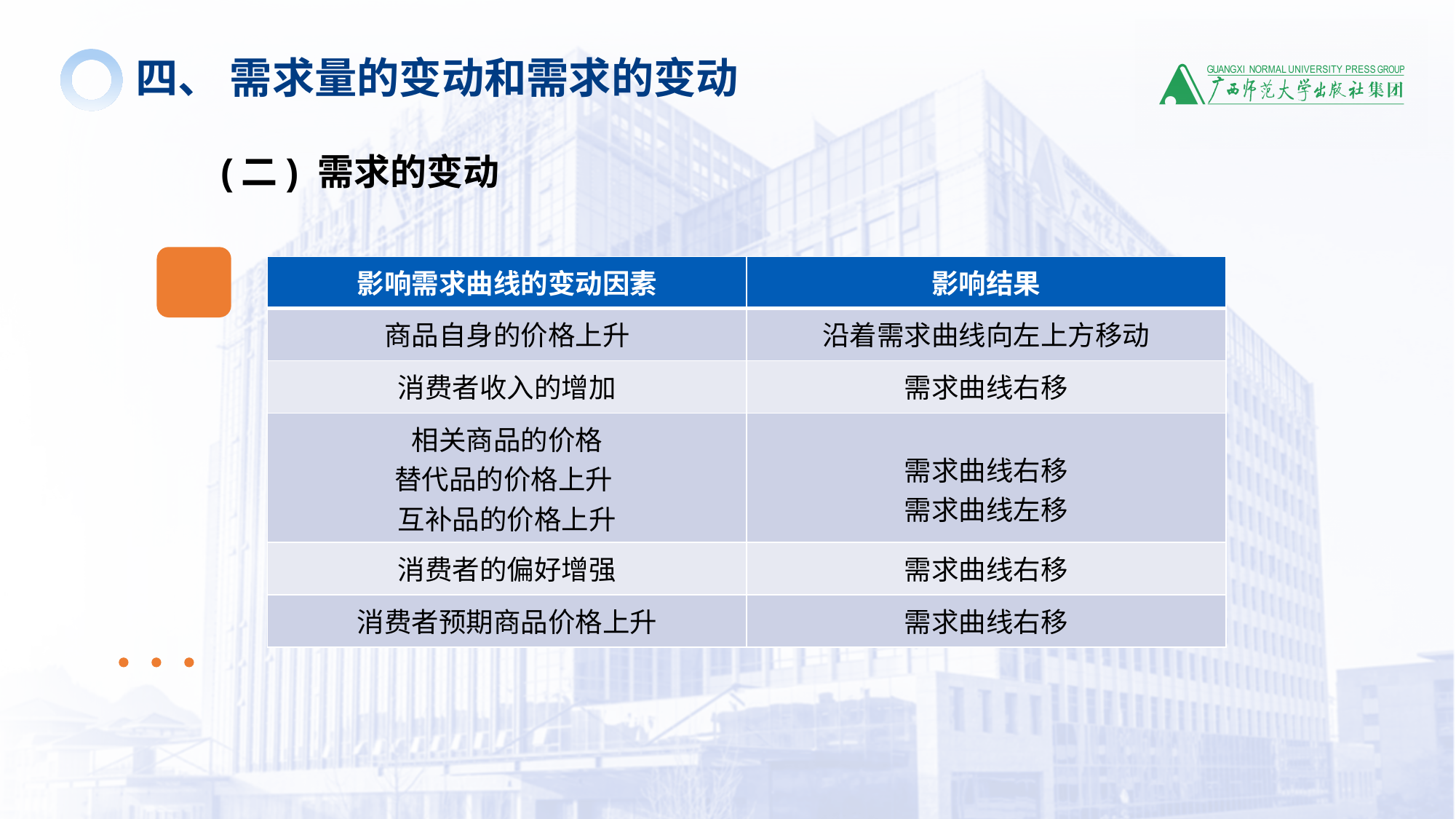

四、 需求量的变动和需求的变动

(二) 需求的变动

| 影响需求曲线的变动因素 | 影响结果 |
| --- | --- |
| 商品自身的价格上升 | 沿着需求曲线向左上方移动 |
| 消费者收入的增加 | 需求曲线右移 |
| 相关商品的价格 替代品的价格上升 互补品的价格上升 | 需求曲线右移 需求曲线左移 |
| 消费者的偏好增强 | 需求曲线右移 |
| 消费者预期商品价格上升 | 需求曲线右移 |